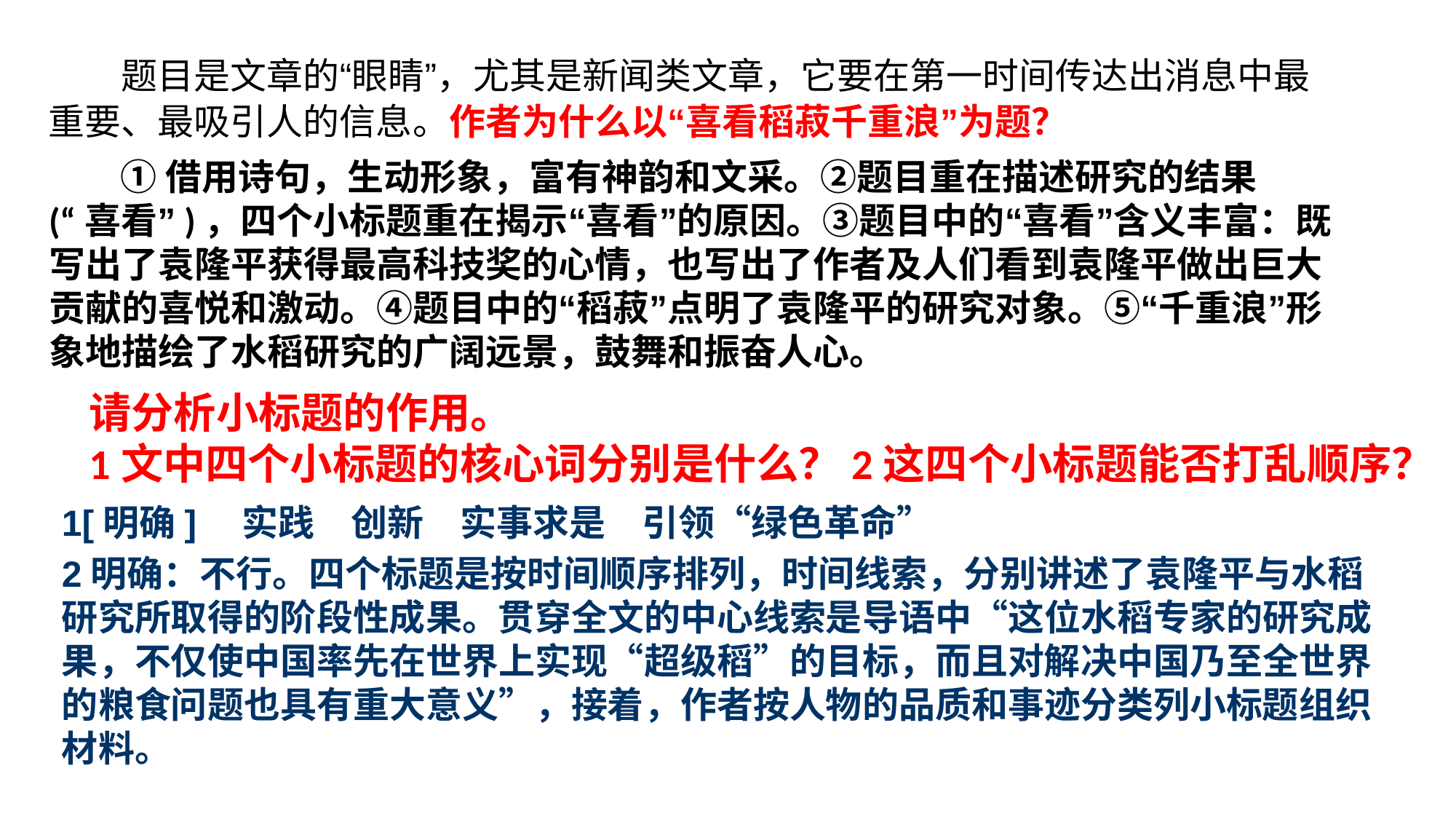

题目是文章的“眼睛”，尤其是新闻类文章，它要在第一时间传达出消息中最重要、最吸引人的信息。作者为什么以“喜看稻菽千重浪”为题？
       ①借用诗句，生动形象，富有神韵和文采。②题目重在描述研究的结果(“喜看”)，四个小标题重在揭示“喜看”的原因。③题目中的“喜看”含义丰富：既写出了袁隆平获得最高科技奖的心情，也写出了作者及人们看到袁隆平做出巨大贡献的喜悦和激动。④题目中的“稻菽”点明了袁隆平的研究对象。⑤“千重浪”形象地描绘了水稻研究的广阔远景，鼓舞和振奋人心。
请分析小标题的作用。
1文中四个小标题的核心词分别是什么？2这四个小标题能否打乱顺序？
1[明确]　实践　创新　实事求是　引领“绿色革命”
2明确：不行。四个标题是按时间顺序排列，时间线索，分别讲述了袁隆平与水稻研究所取得的阶段性成果。贯穿全文的中心线索是导语中“这位水稻专家的研究成果，不仅使中国率先在世界上实现“超级稻”的目标，而且对解决中国乃至全世界的粮食问题也具有重大意义”，接着，作者按人物的品质和事迹分类列小标题组织材料。